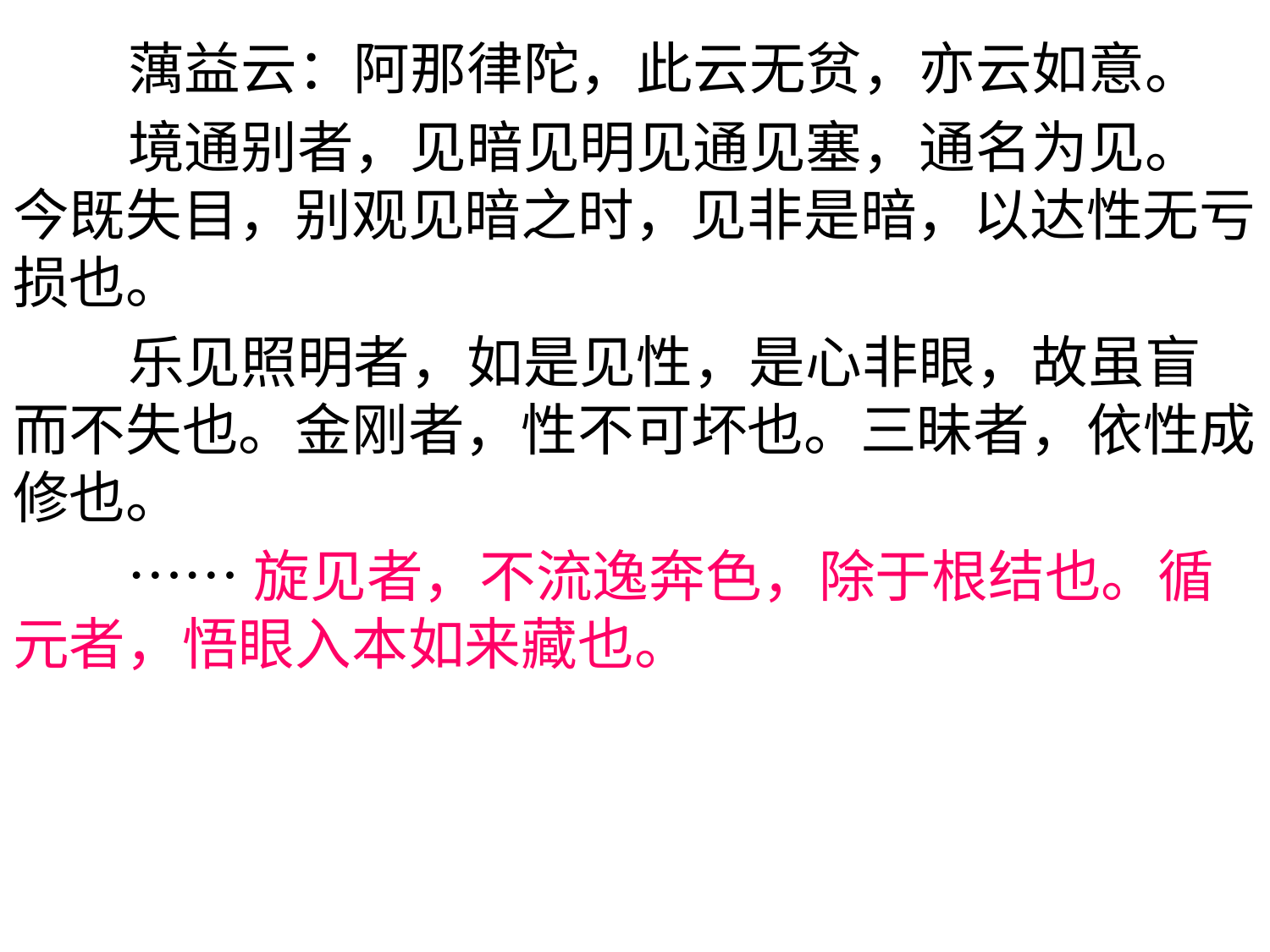

蕅益云：阿那律陀，此云无贫，亦云如意。
        境通别者，见暗见明见通见塞，通名为见。今既失目，别观见暗之时，见非是暗，以达性无亏损也。
        乐见照明者，如是见性，是心非眼，故虽盲而不失也。金刚者，性不可坏也。三昧者，依性成修也。
         ……旋见者，不流逸奔色，除于根结也。循元者，悟眼入本如来藏也。